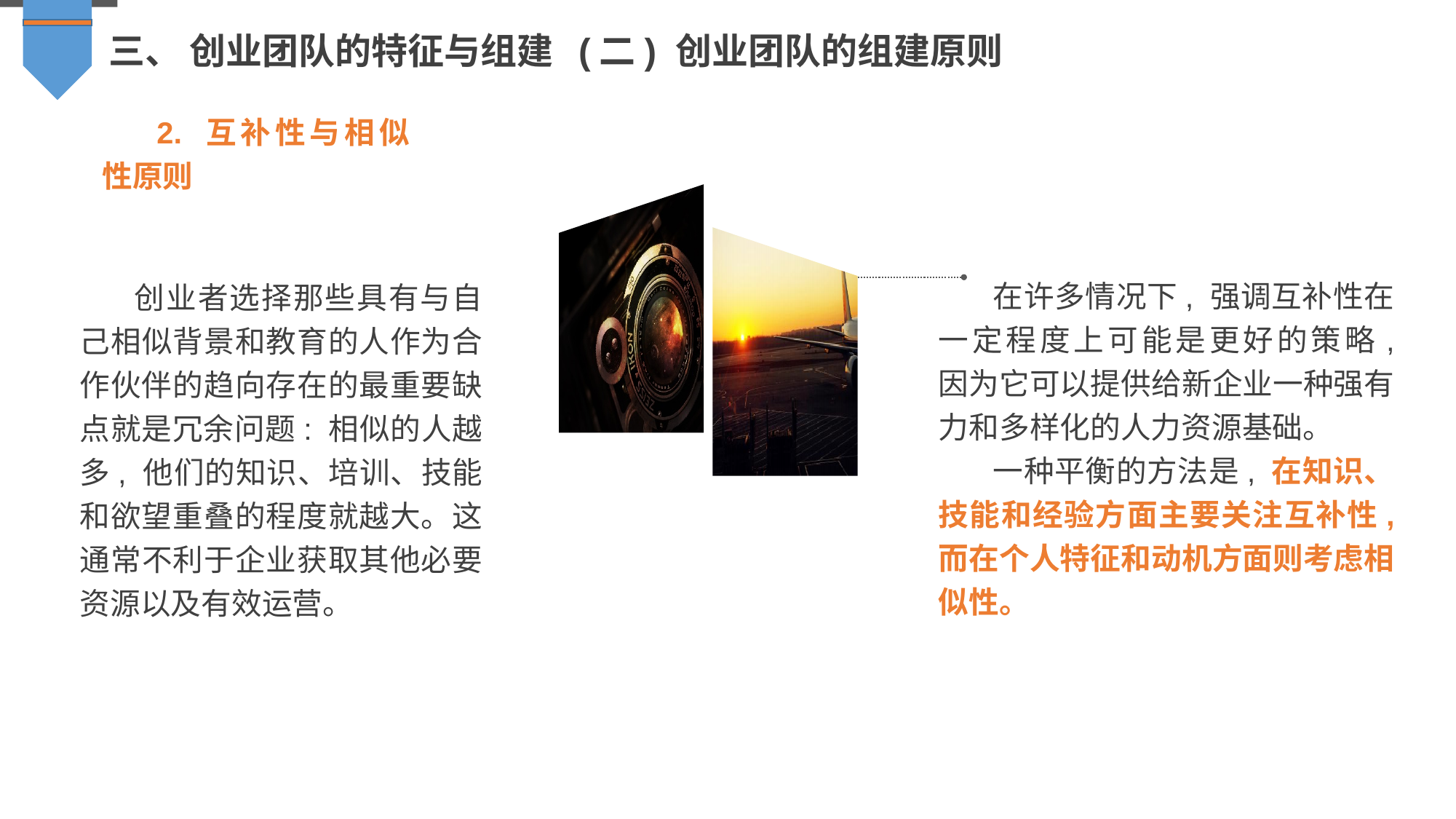

三、 创业团队的特征与组建  (二) 创业团队的组建原则
2. 互补性与相似性原则

在许多情况下, 强调互补性在一定程度上可能是更好的策略, 因为它可以提供给新企业一种强有力和多样化的人力资源基础。
一种平衡的方法是, 在知识、技能和经验方面主要关注互补性, 而在个人特征和动机方面则考虑相似性。
创业者选择那些具有与自己相似背景和教育的人作为合作伙伴的趋向存在的最重要缺点就是冗余问题: 相似的人越多, 他们的知识、培训、技能和欲望重叠的程度就越大。这通常不利于企业获取其他必要资源以及有效运营。